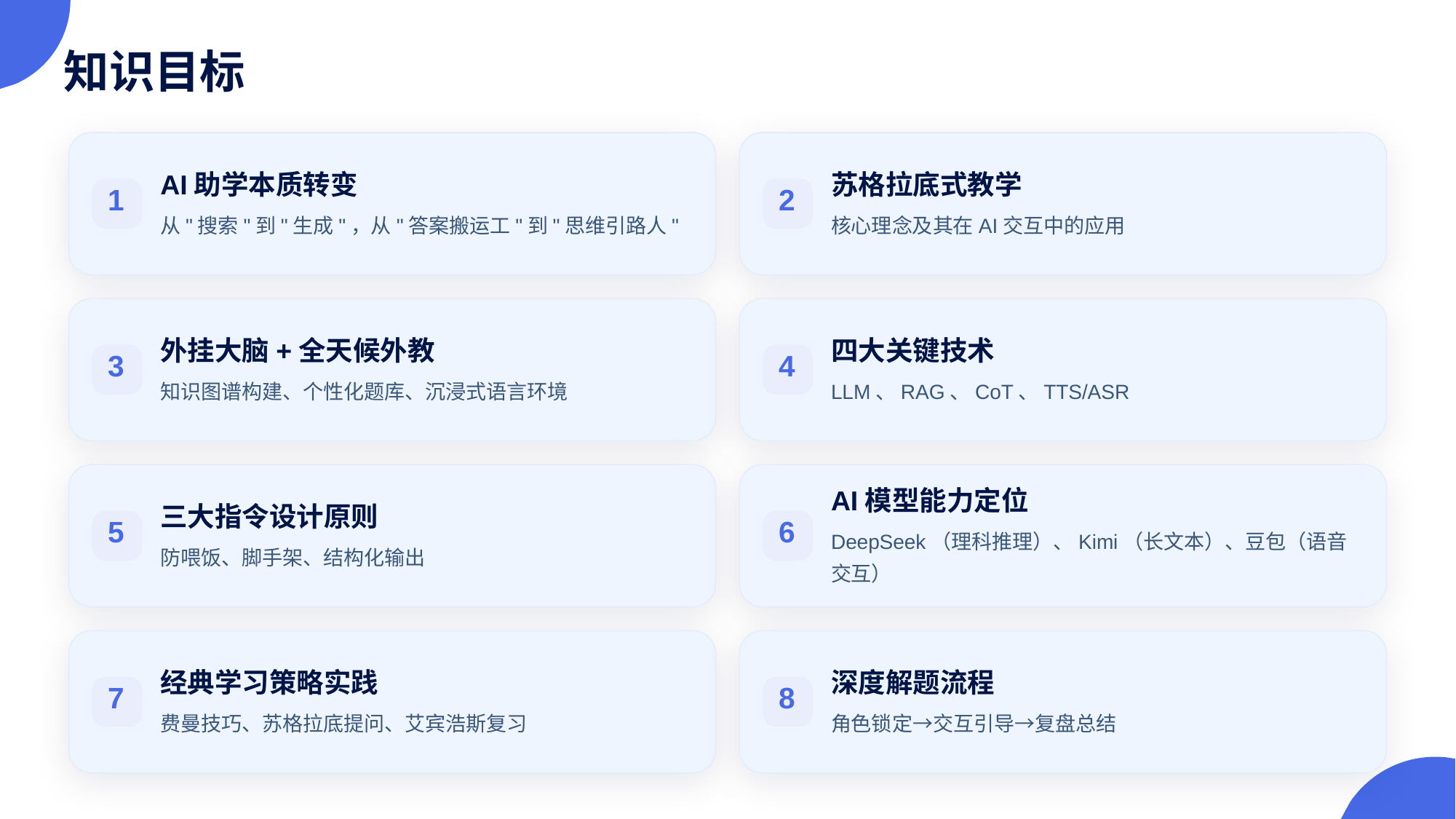

知识目标

AI助学本质转变
苏格拉底式教学

1
2
从"搜索"到"生成"，从"答案搬运工"到"思维引路人"
核心理念及其在AI交互中的应用

外挂大脑+全天候外教
四大关键技术

3
4
知识图谱构建、个性化题库、沉浸式语言环境
LLM、RAG、CoT、TTS/ASR

AI模型能力定位
三大指令设计原则

5
6
DeepSeek（理科推理）、Kimi（长文本）、豆包（语音交互）
防喂饭、脚手架、结构化输出

经典学习策略实践
深度解题流程

7
8
费曼技巧、苏格拉底提问、艾宾浩斯复习
角色锁定→交互引导→复盘总结